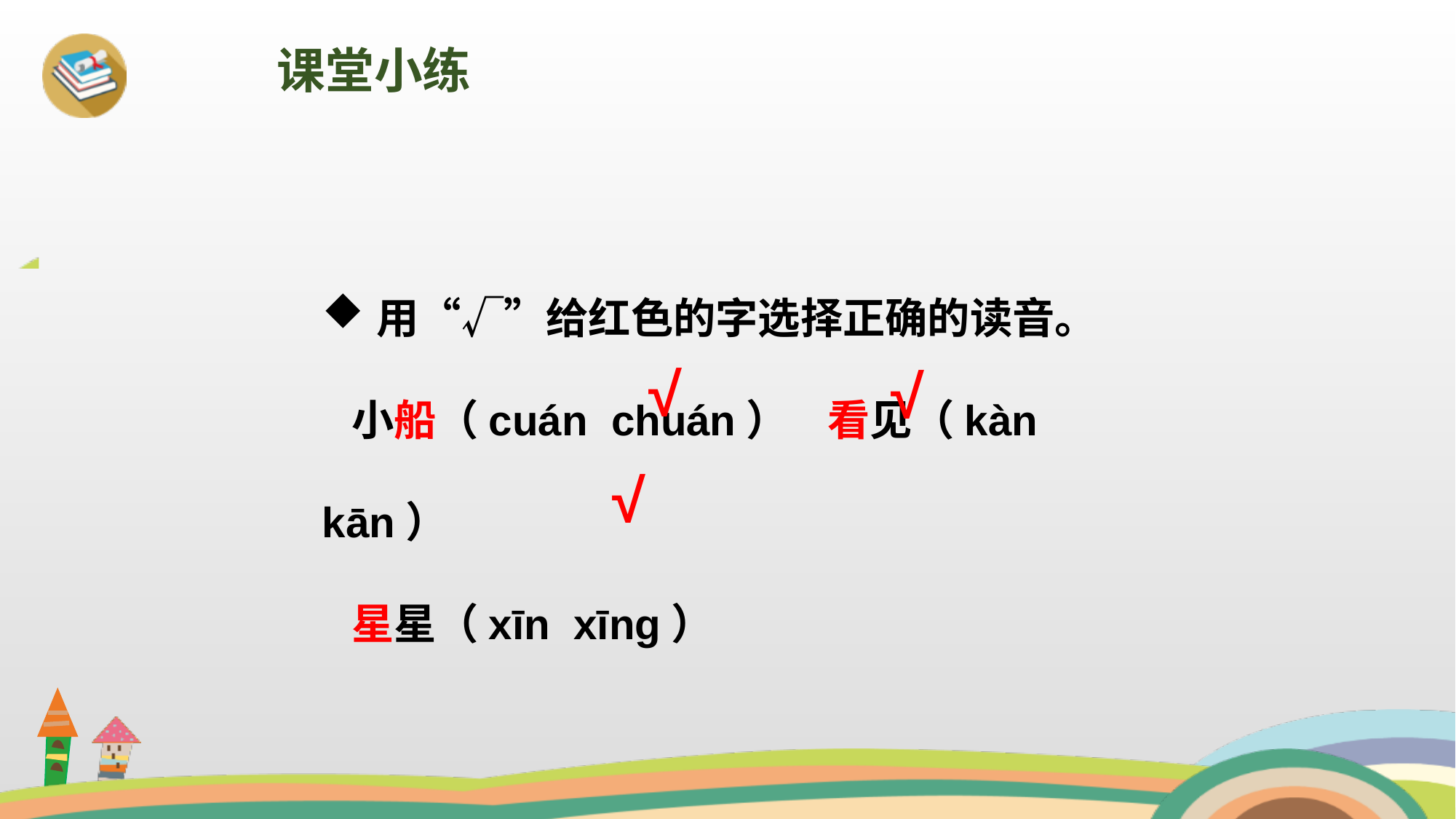

课堂小练
用“√”给红色的字选择正确的读音。
  小船（cuán  chuán）    看见（kàn  kān）
  星星（xīn  xīnɡ）
√
√
√